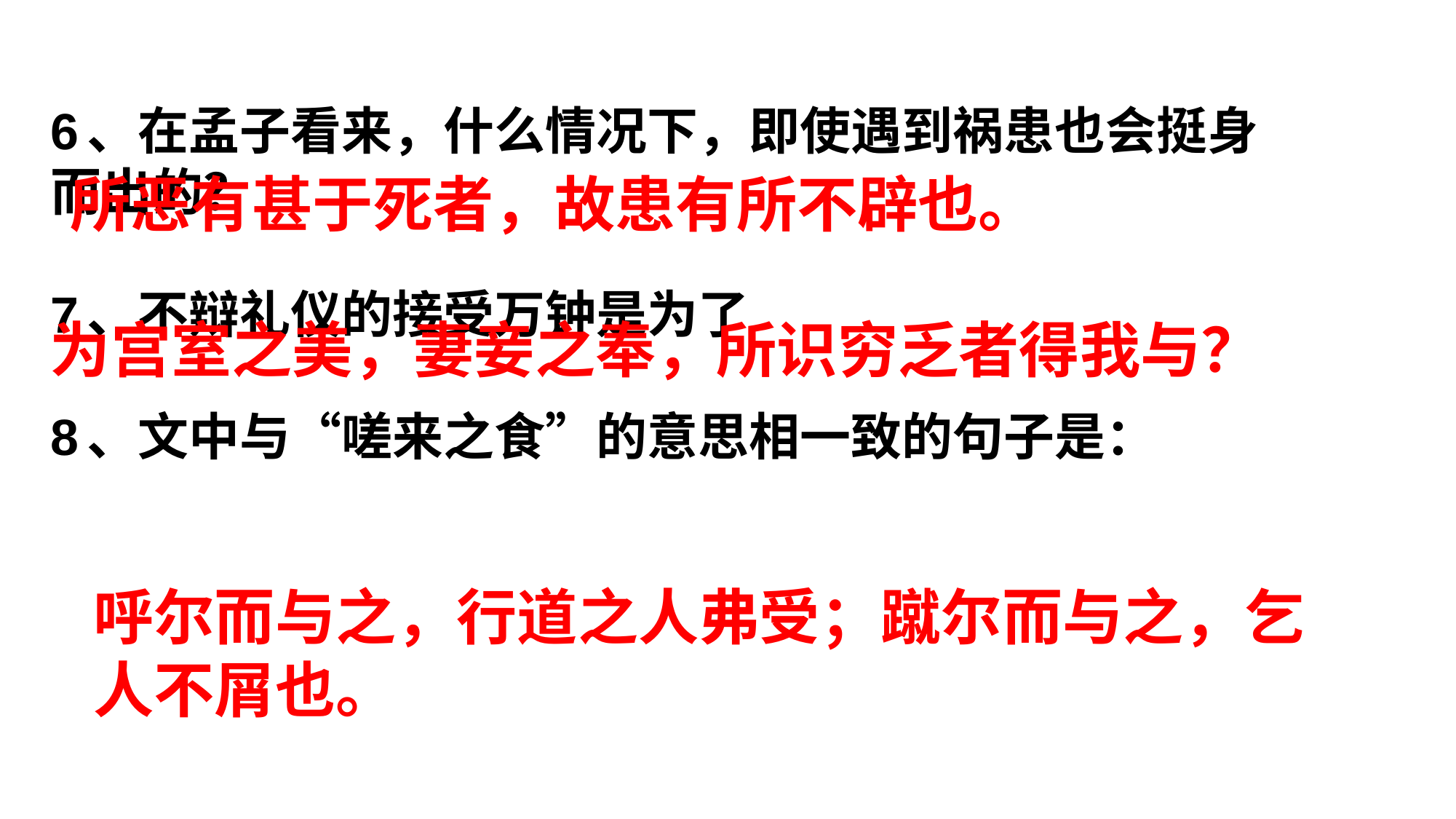

# 6、在孟子看来，什么情况下，即使遇到祸患也会挺身而出的？ 7、不辩礼仪的接受万钟是为了 8、文中与“嗟来之食”的意思相一致的句子是：
所恶有甚于死者，故患有所不辟也。
为宫室之美，妻妾之奉，所识穷乏者得我与？

呼尔而与之，行道之人弗受；蹴尔而与之，乞人不屑也。